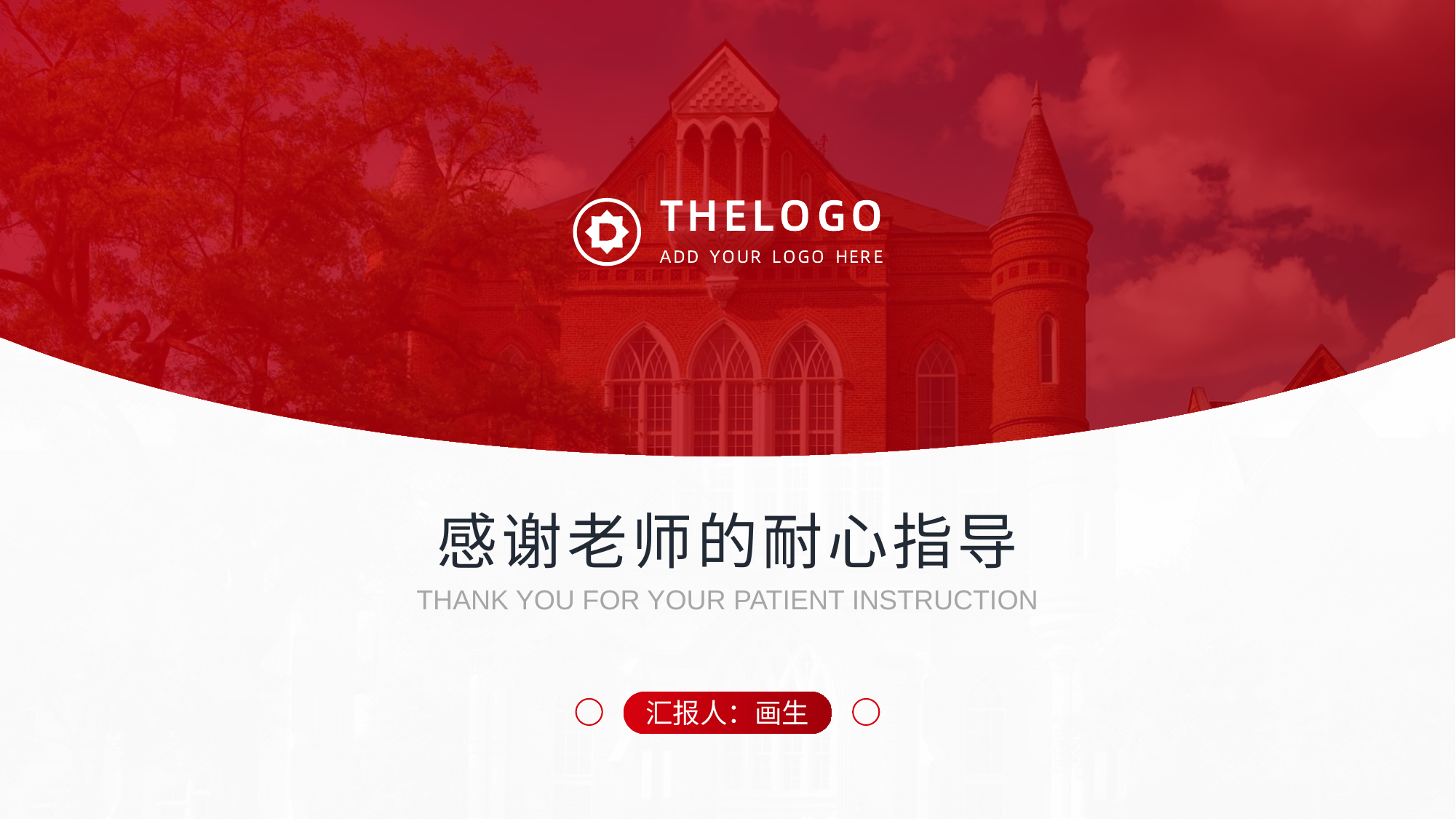

感谢老师的耐心指导
THANK YOU FOR YOUR PATIENT INSTRUCTION
汇报人：画生